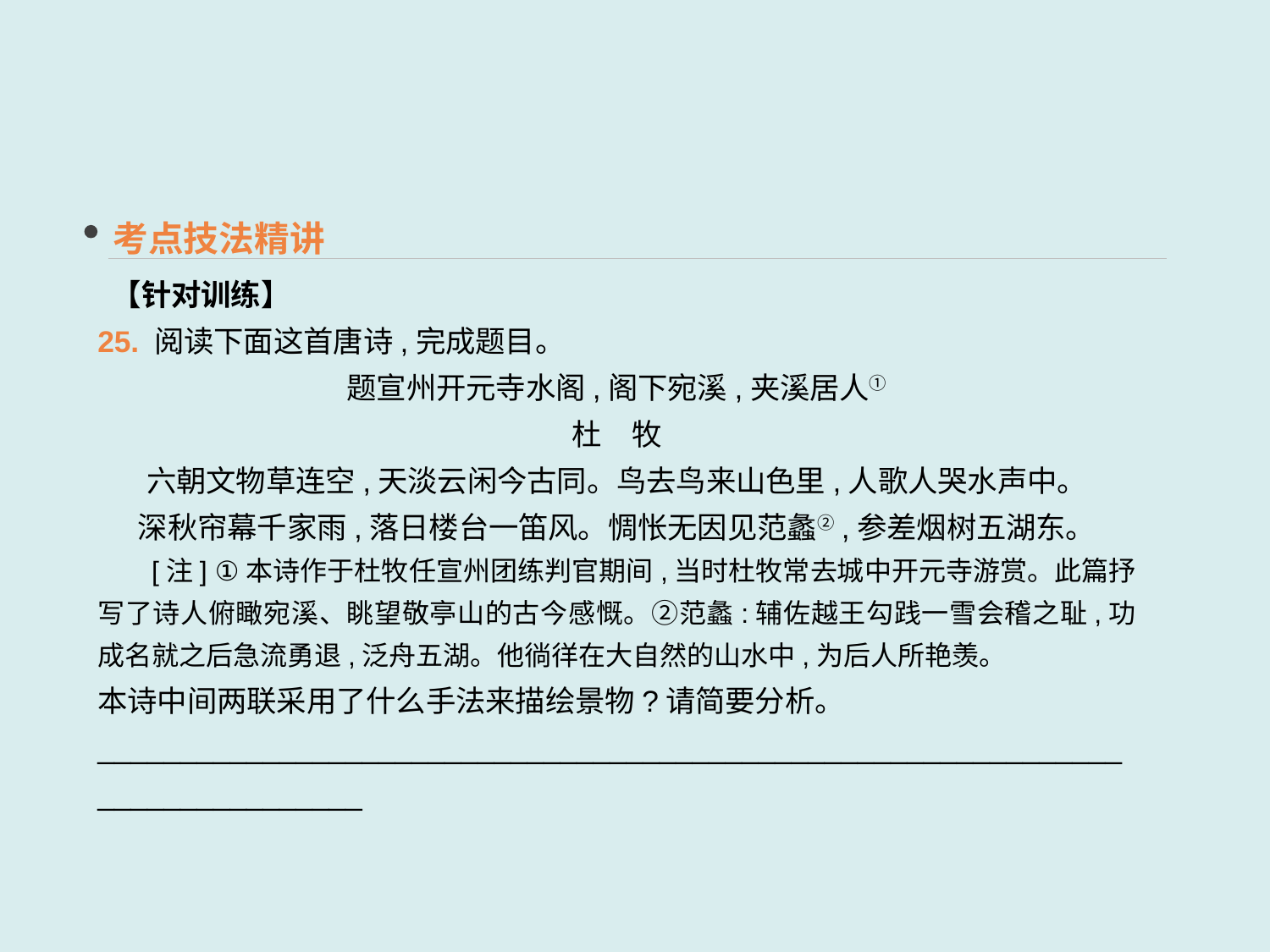

考点技法精讲

 【针对训练】
25. 阅读下面这首唐诗,完成题目。
题宣州开元寺水阁,阁下宛溪,夹溪居人①
杜　牧
六朝文物草连空,天淡云闲今古同。鸟去鸟来山色里,人歌人哭水声中。
深秋帘幕千家雨,落日楼台一笛风。惆怅无因见范蠡②,参差烟树五湖东。
       [注] ①本诗作于杜牧任宣州团练判官期间,当时杜牧常去城中开元寺游赏。此篇抒写了诗人俯瞰宛溪、眺望敬亭山的古今感慨。②范蠡:辅佐越王勾践一雪会稽之耻,功成名就之后急流勇退,泛舟五湖。他徜徉在大自然的山水中,为后人所艳羡。
本诗中间两联采用了什么手法来描绘景物?请简要分析。
______________________________________________________________________________